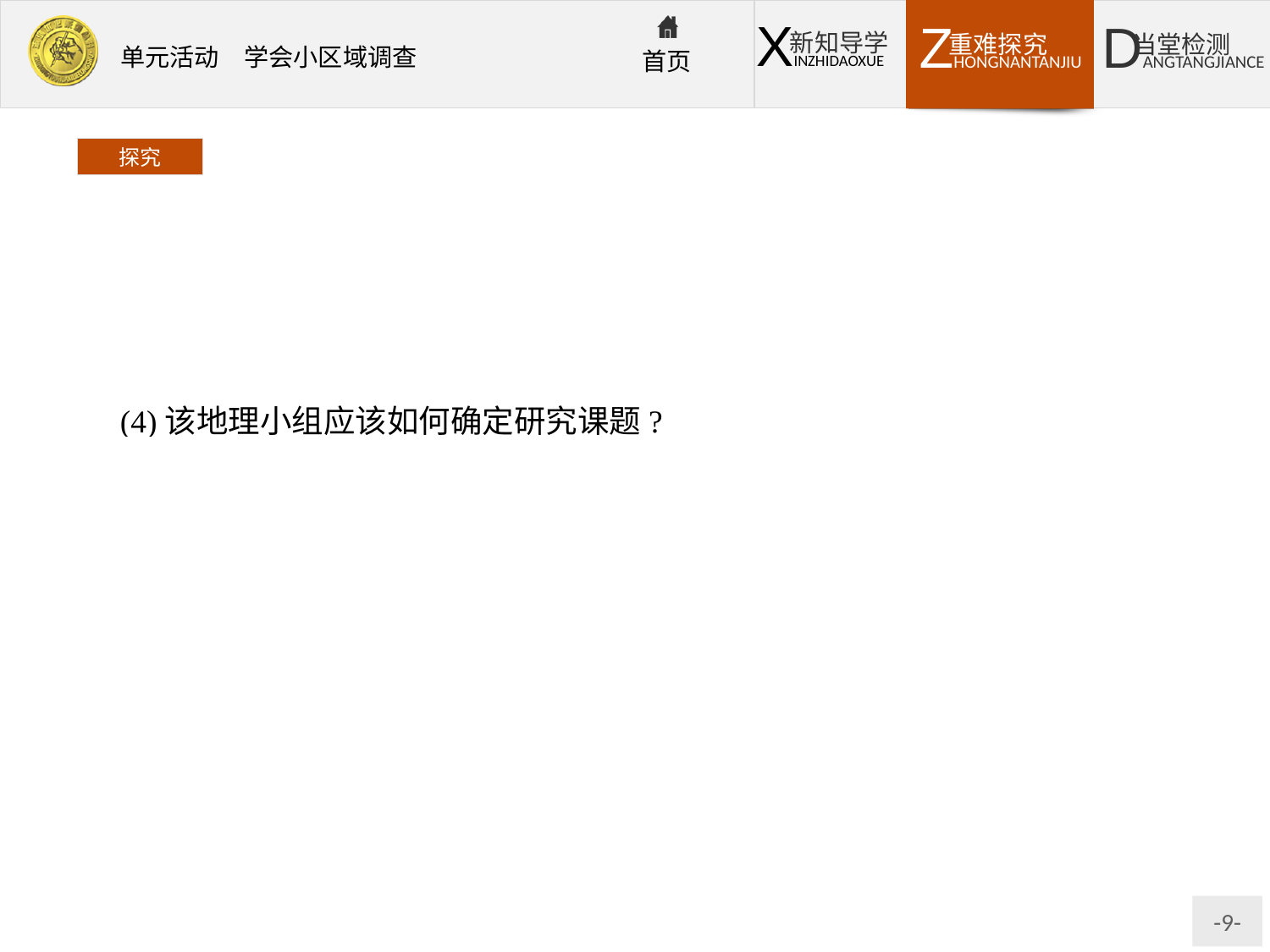

探究
(4)该地理小组应该如何确定研究课题?
提示一般说来,课题名称多为陈述句。
如:当地近二十年来植被类型变化特点;当地近二十年来农业产业结构的变化趋势;当地近二十年来植被类型变化对生态环境的影响。